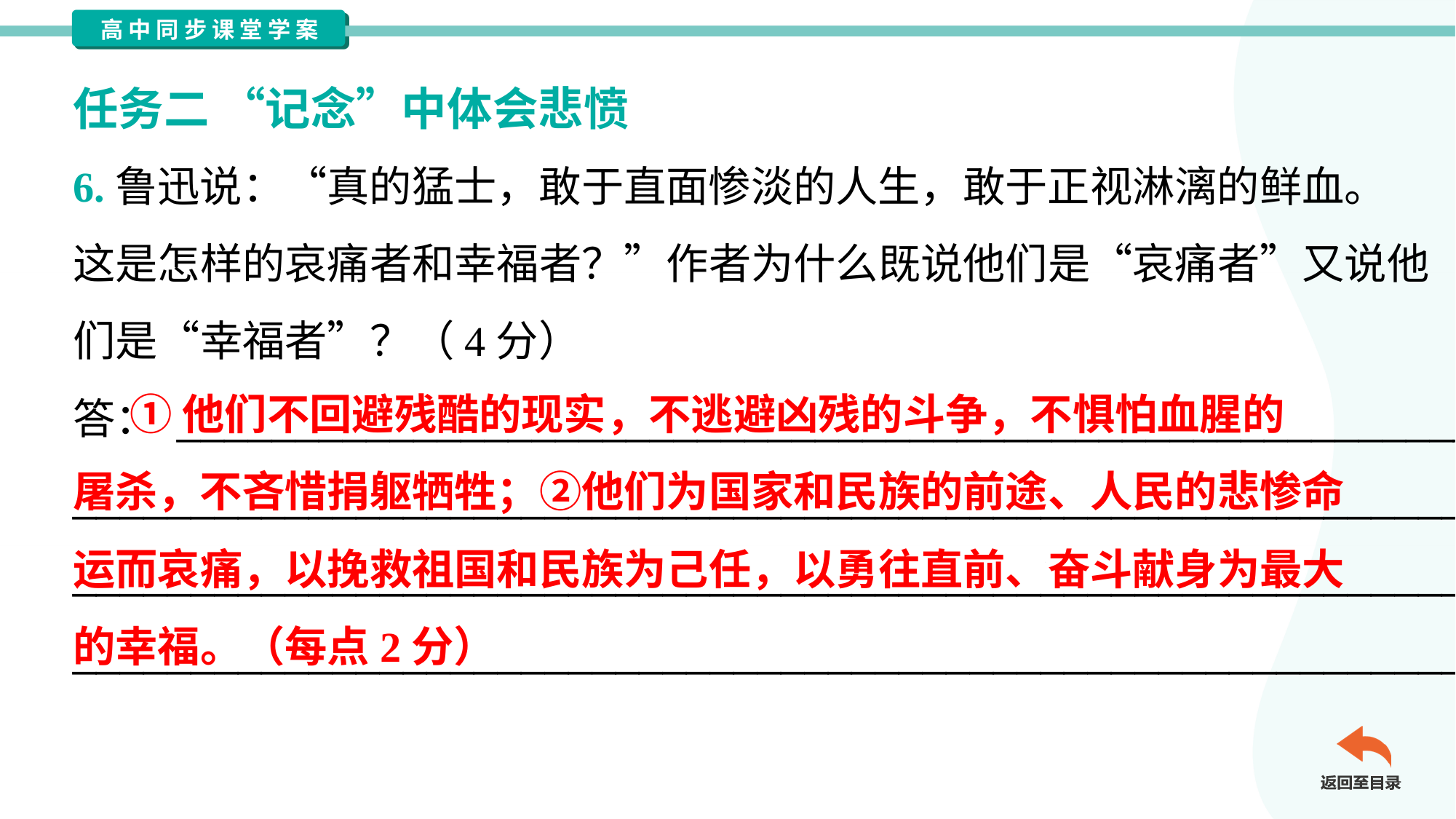

任务二 “记念”中体会悲愤
6.鲁迅说：“真的猛士，敢于直面惨淡的人生，敢于正视淋漓的鲜血。
这是怎样的哀痛者和幸福者？”作者为什么既说他们是“哀痛者”又说他
们是“幸福者”？（4分）
答： ________________________________________________________
_____________________________________________________________
_____________________________________________________________
_____________________________________________________________
      ①他们不回避残酷的现实，不逃避凶残的斗争，不惧怕血腥的
屠杀，不吝惜捐躯牺牲；②他们为国家和民族的前途、人民的悲惨命
运而哀痛，以挽救祖国和民族为己任，以勇往直前、奋斗献身为最大
的幸福。（每点2分）